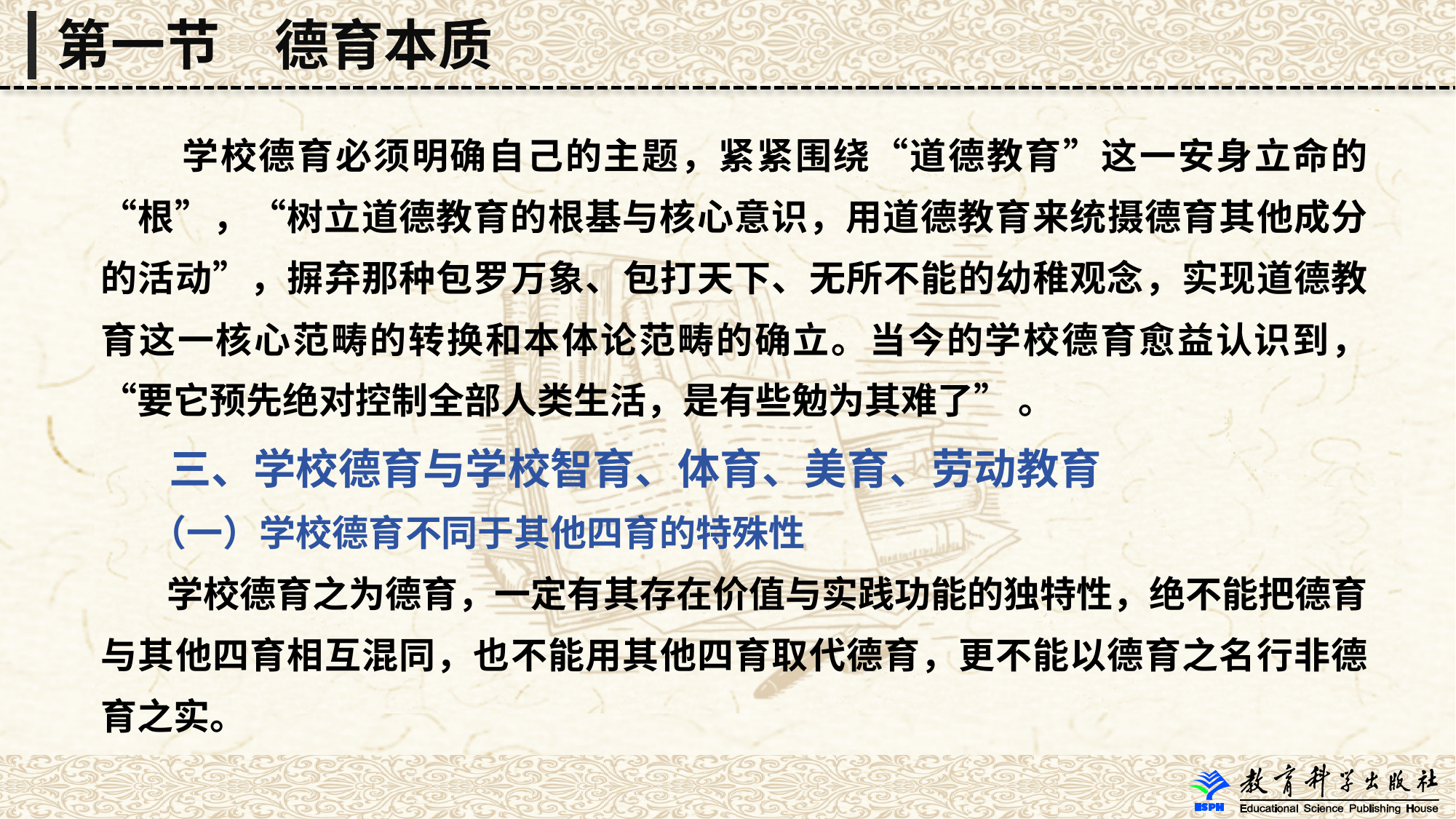

第一节　德育本质
       学校德育必须明确自己的主题，紧紧围绕“道德教育”这一安身立命的“根”，“树立道德教育的根基与核心意识，用道德教育来统摄德育其他成分的活动”，摒弃那种包罗万象、包打天下、无所不能的幼稚观念，实现道德教育这一核心范畴的转换和本体论范畴的确立。当今的学校德育愈益认识到，“要它预先绝对控制全部人类生活，是有些勉为其难了” 。
      三、学校德育与学校智育、体育、美育、劳动教育
     （一）学校德育不同于其他四育的特殊性
       学校德育之为德育，一定有其存在价值与实践功能的独特性，绝不能把德育与其他四育相互混同，也不能用其他四育取代德育，更不能以德育之名行非德育之实。